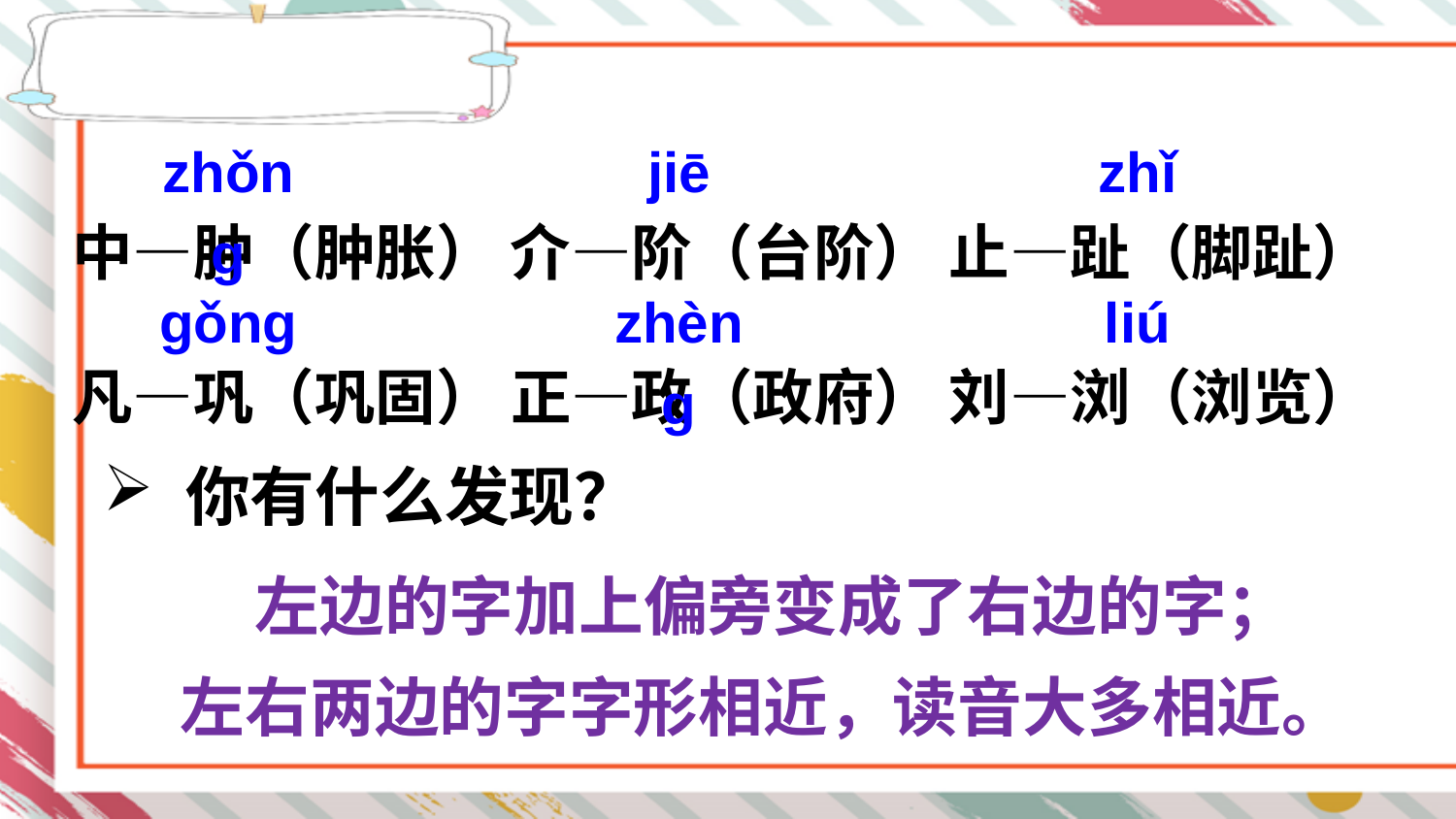

zhǒnɡ
jiē
zhǐ
中—肿（肿胀） 介—阶（台阶） 止—趾（脚趾）
凡—巩（巩固） 正—政（政府） 刘—浏（浏览）
ɡǒnɡ
zhènɡ
liú
你有什么发现？
    左边的字加上偏旁变成了右边的字；左右两边的字字形相近，读音大多相近。